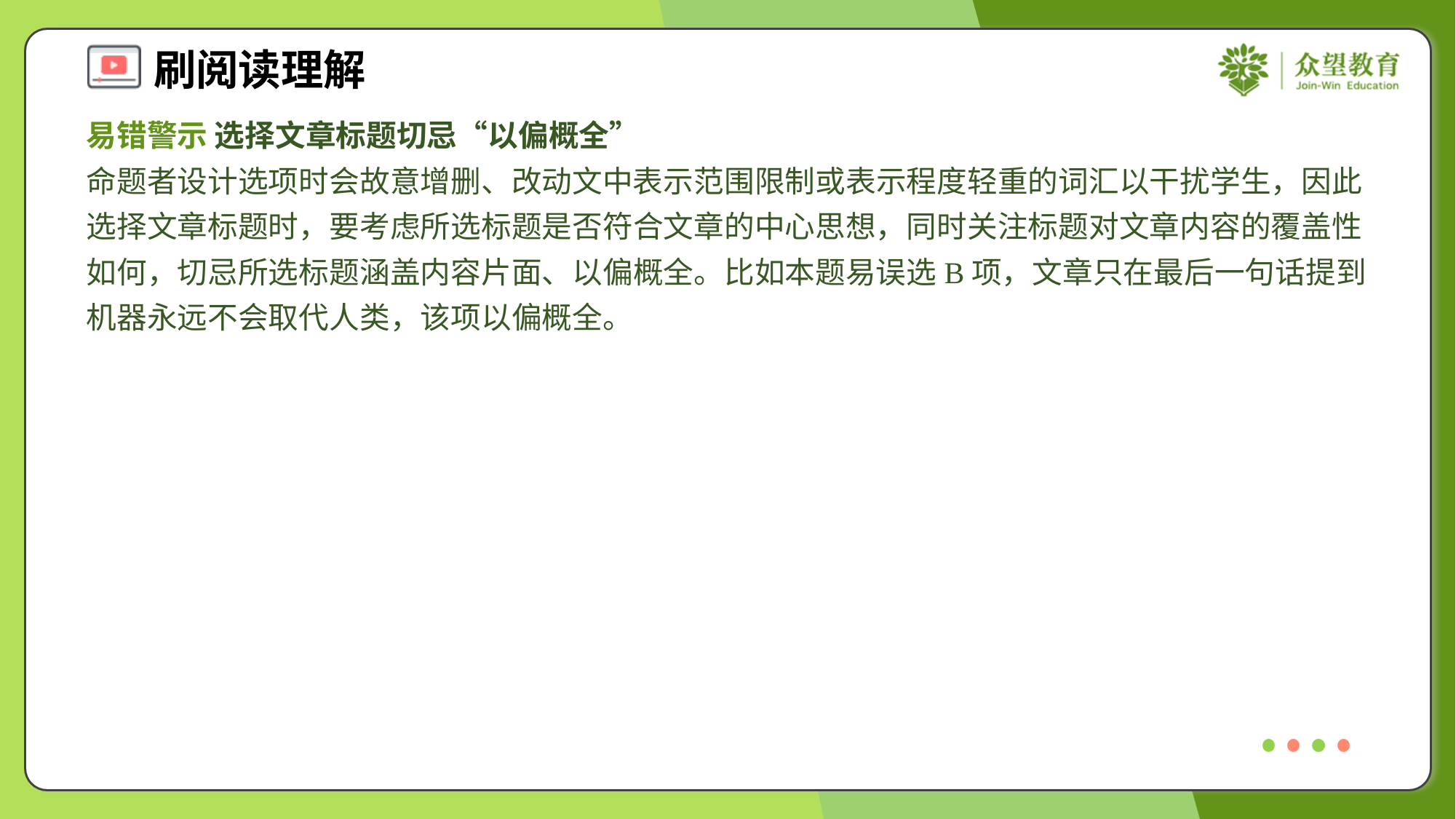

易错警示 选择文章标题切忌“以偏概全”
命题者设计选项时会故意增删、改动文中表示范围限制或表示程度轻重的词汇以干扰学生，因此选择文章标题时，要考虑所选标题是否符合文章的中心思想，同时关注标题对文章内容的覆盖性如何，切忌所选标题涵盖内容片面、以偏概全。比如本题易误选B项，文章只在最后一句话提到机器永远不会取代人类，该项以偏概全。